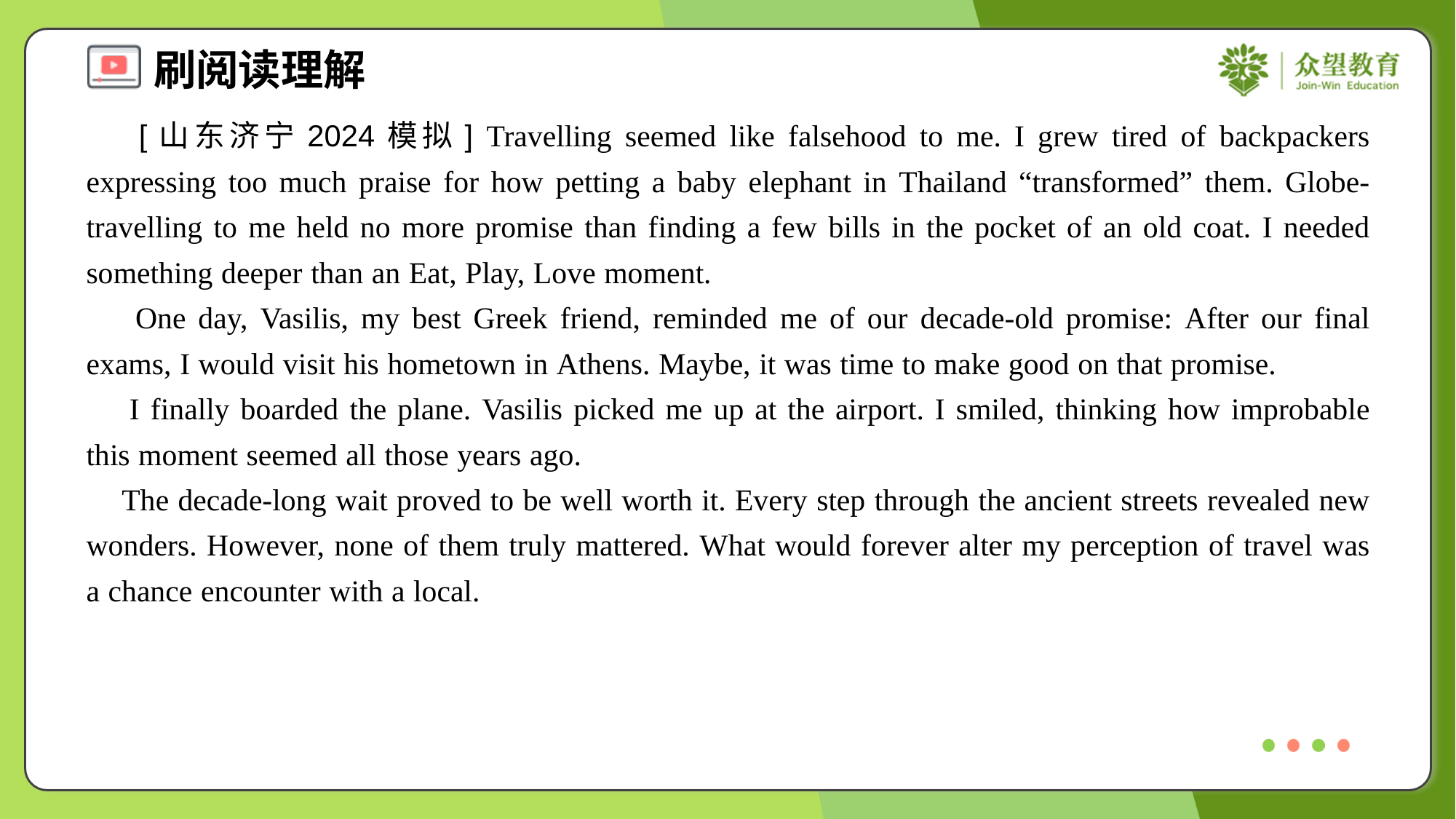

[山东济宁2024模拟] Travelling seemed like falsehood to me. I grew tired of backpackers expressing too much praise for how petting a baby elephant in Thailand “transformed” them. Globe-travelling to me held no more promise than finding a few bills in the pocket of an old coat. I needed something deeper than an Eat, Play, Love moment.
    One day, Vasilis, my best Greek friend, reminded me of our decade-old promise: After our final exams, I would visit his hometown in Athens. Maybe, it was time to make good on that promise.
    I finally boarded the plane. Vasilis picked me up at the airport. I smiled, thinking how improbable this moment seemed all those years ago.
    The decade-long wait proved to be well worth it. Every step through the ancient streets revealed new wonders. However, none of them truly mattered. What would forever alter my perception of travel was a chance encounter with a local.